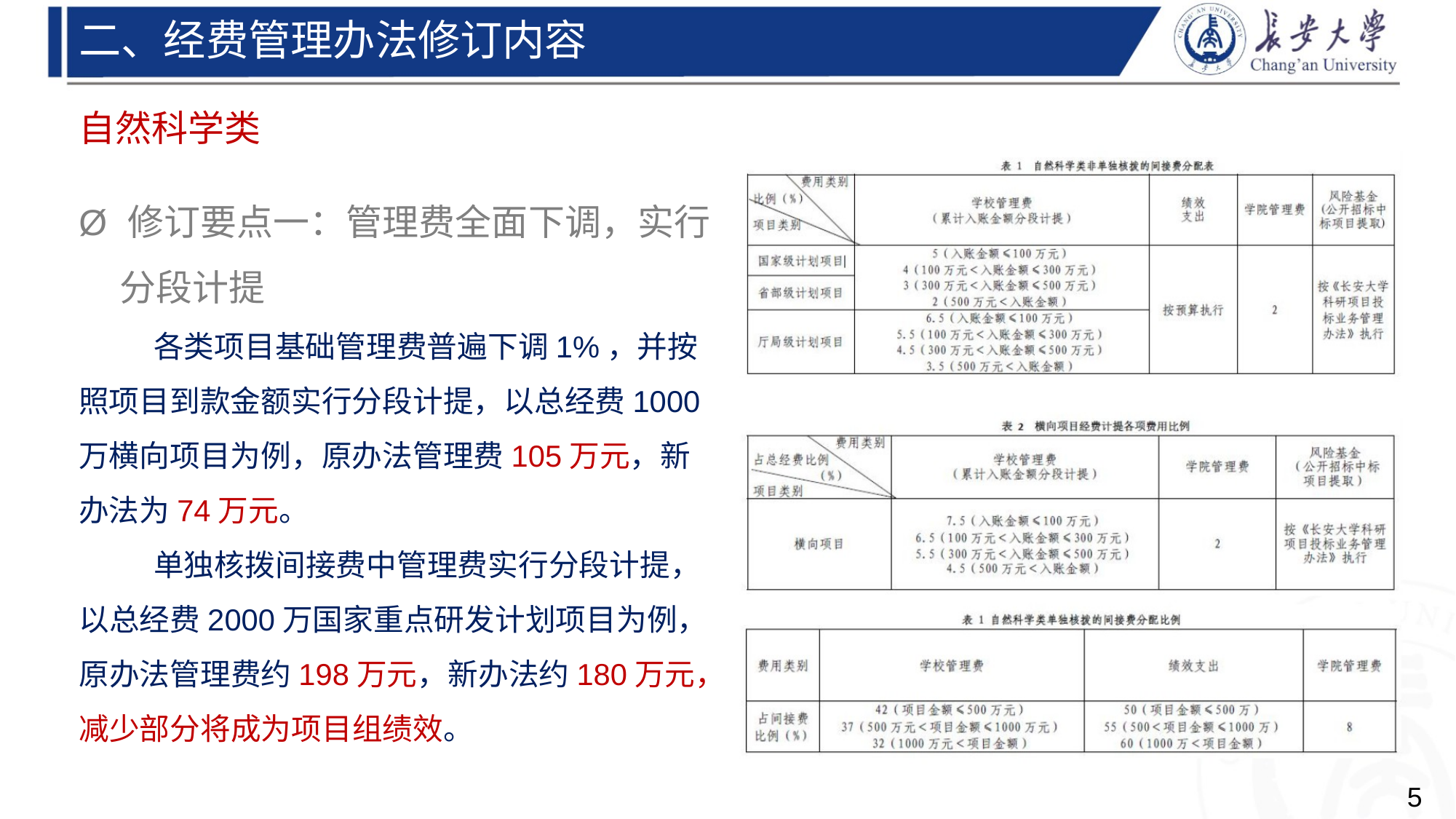

二、经费管理办法修订内容
自然科学类
Ø 修订要点一：管理费全面下调，实行
分段计提
各类项目基础管理费普遍下调1%，并按
照项目到款金额实行分段计提，以总经费1000
万横向项目为例，原办法管理费105万元，新
办法为74万元。
单独核拨间接费中管理费实行分段计提，
以总经费2000万国家重点研发计划项目为例，
原办法管理费约198万元，新办法约180万元，
减少部分将成为项目组绩效。
5